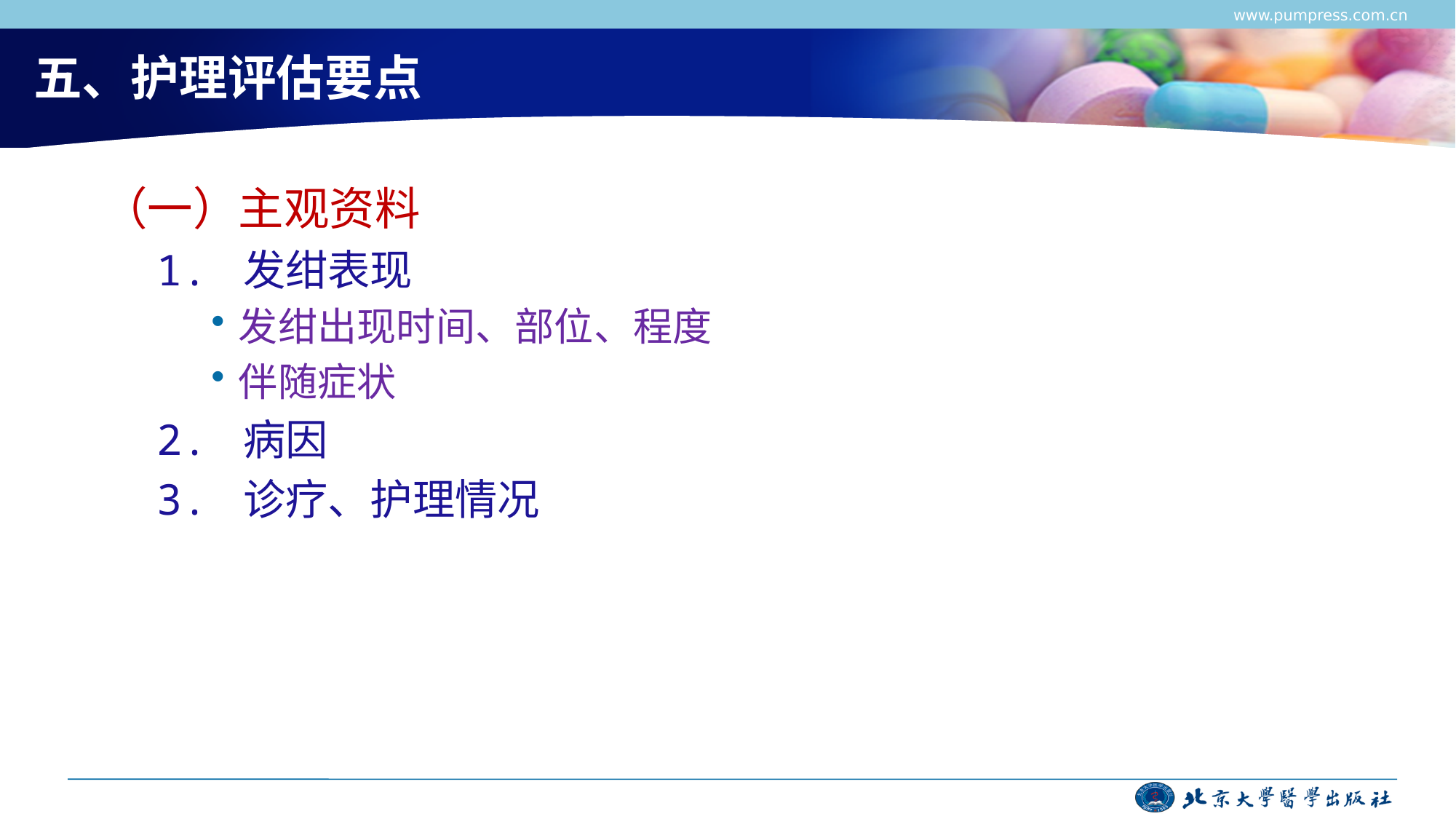

www.pumpress.com.cn
# 五、护理评估要点
（一）主观资料
1. 发绀表现
发绀出现时间、部位、程度
伴随症状
2. 病因
3. 诊疗、护理情况